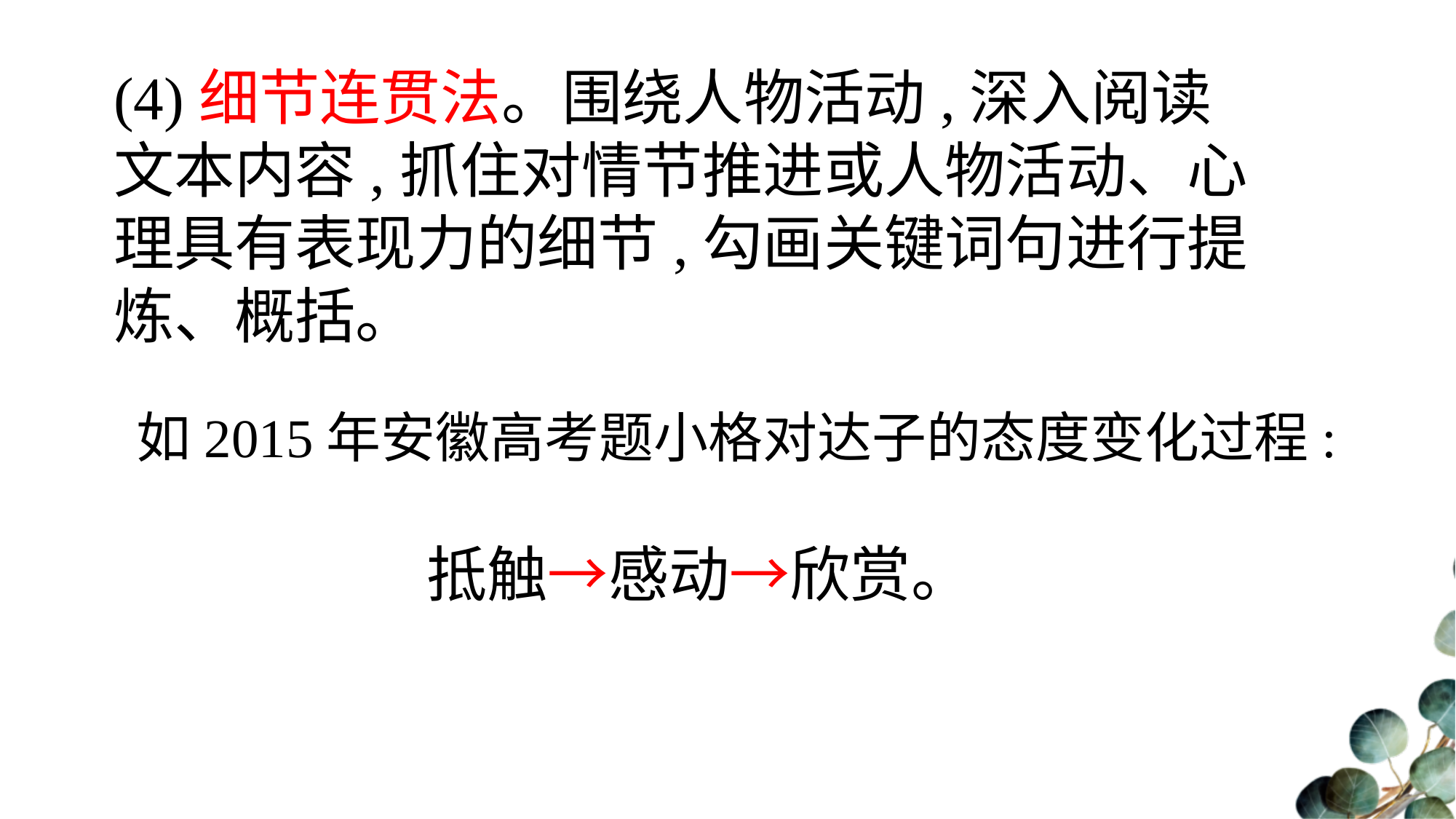

(4)细节连贯法。围绕人物活动,深入阅读文本内容,抓住对情节推进或人物活动、心理具有表现力的细节,勾画关键词句进行提炼、概括。
如2015年安徽高考题小格对达子的态度变化过程:
抵触→感动→欣赏。